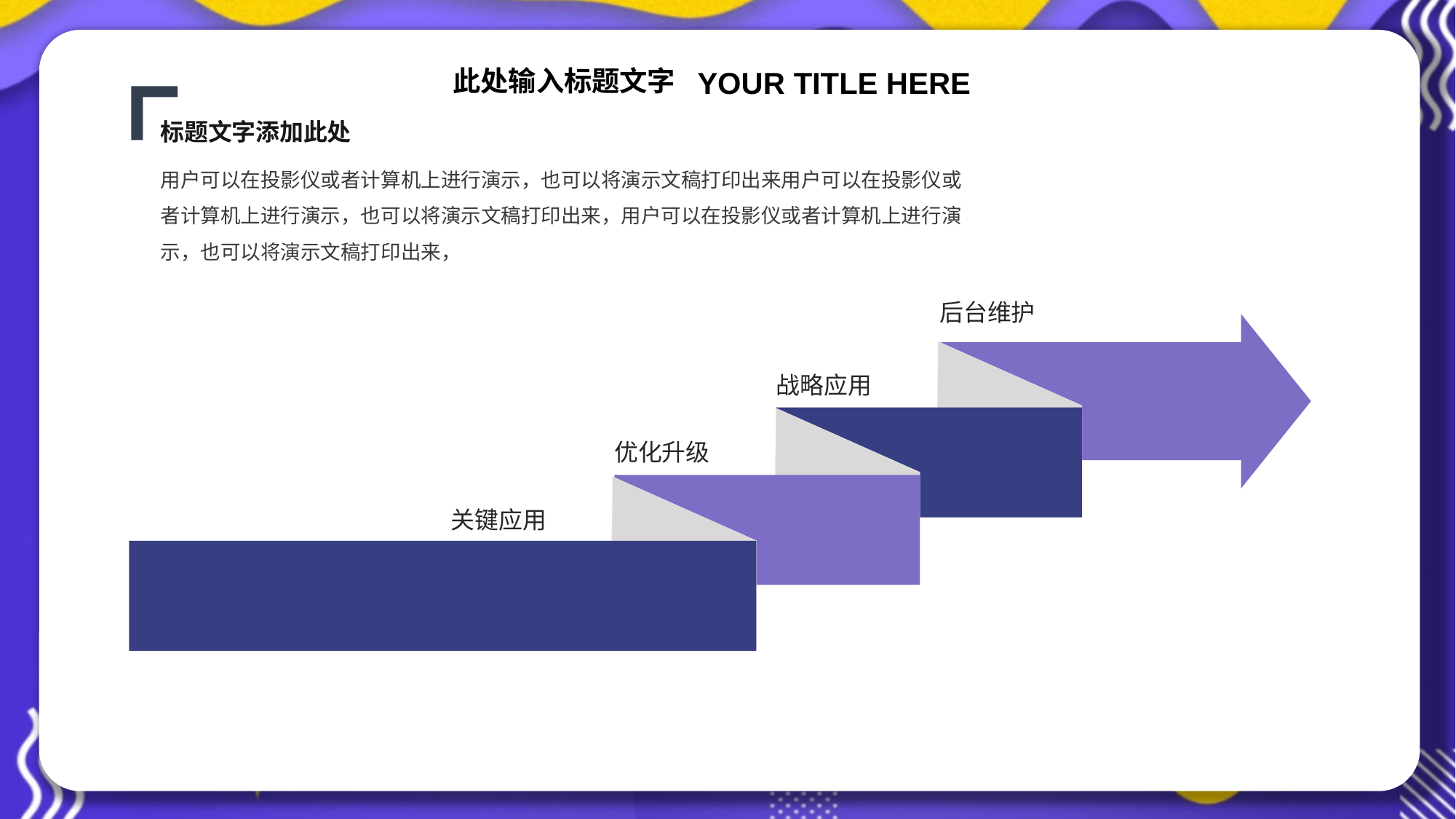

YOUR TITLE HERE
此处输入标题文字

标题文字添加此处

用户可以在投影仪或者计算机上进行演示，也可以将演示文稿打印出来用户可以在投影仪或者计算机上进行演示，也可以将演示文稿打印出来，用户可以在投影仪或者计算机上进行演示，也可以将演示文稿打印出来，

后台维护

战略应用

优化升级

关键应用